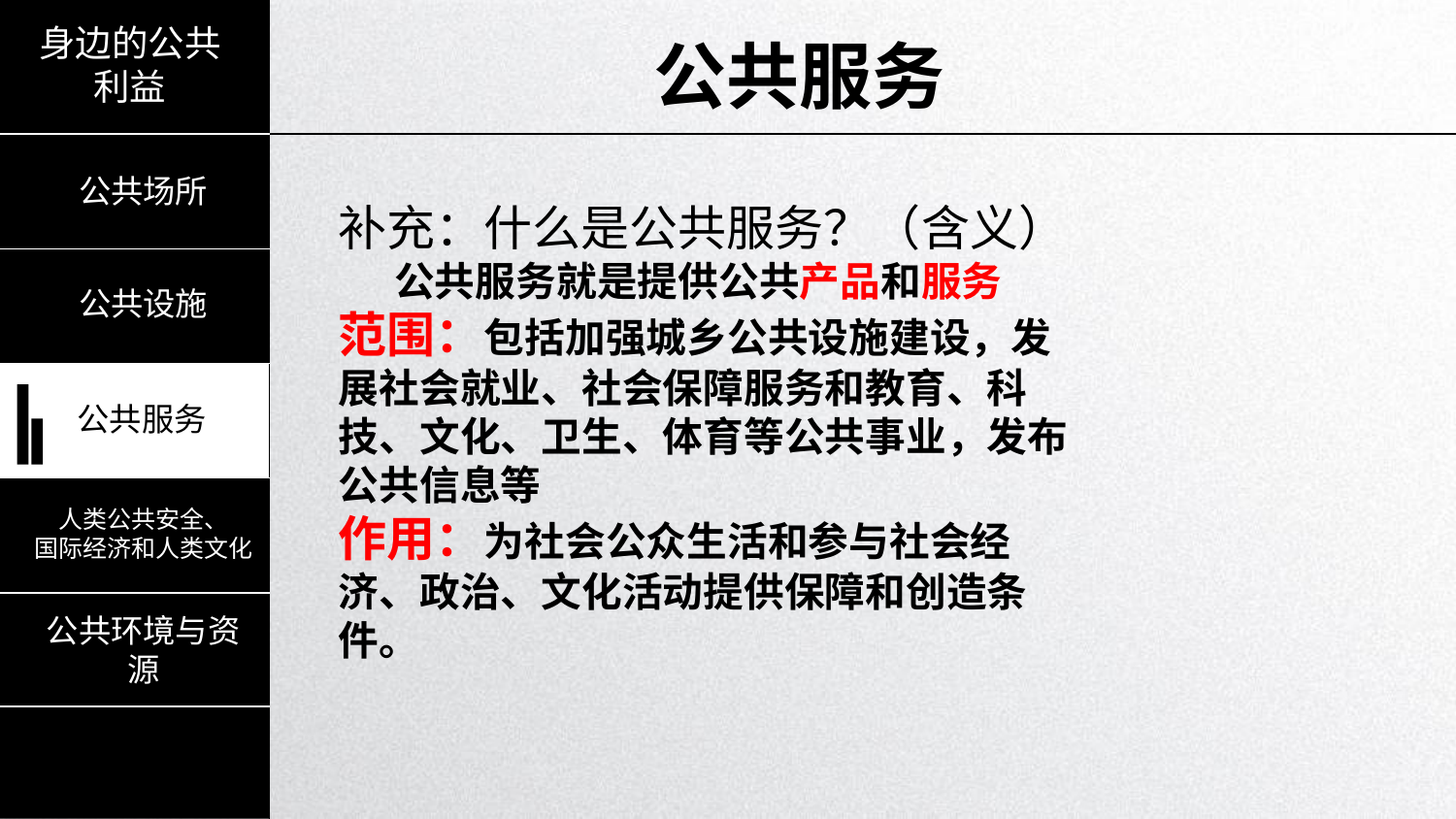

身边的公共利益
公共服务

公共场所
补充：什么是公共服务？（含义）
     公共服务就是提供公共产品和服务
范围：包括加强城乡公共设施建设，发展社会就业、社会保障服务和教育、科技、文化、卫生、体育等公共事业，发布公共信息等
作用：为社会公众生活和参与社会经济、政治、文化活动提供保障和创造条件。

公共设施
公共设施

公共服务
人类公共安全、
国际经济和人类文化

公共环境与资源